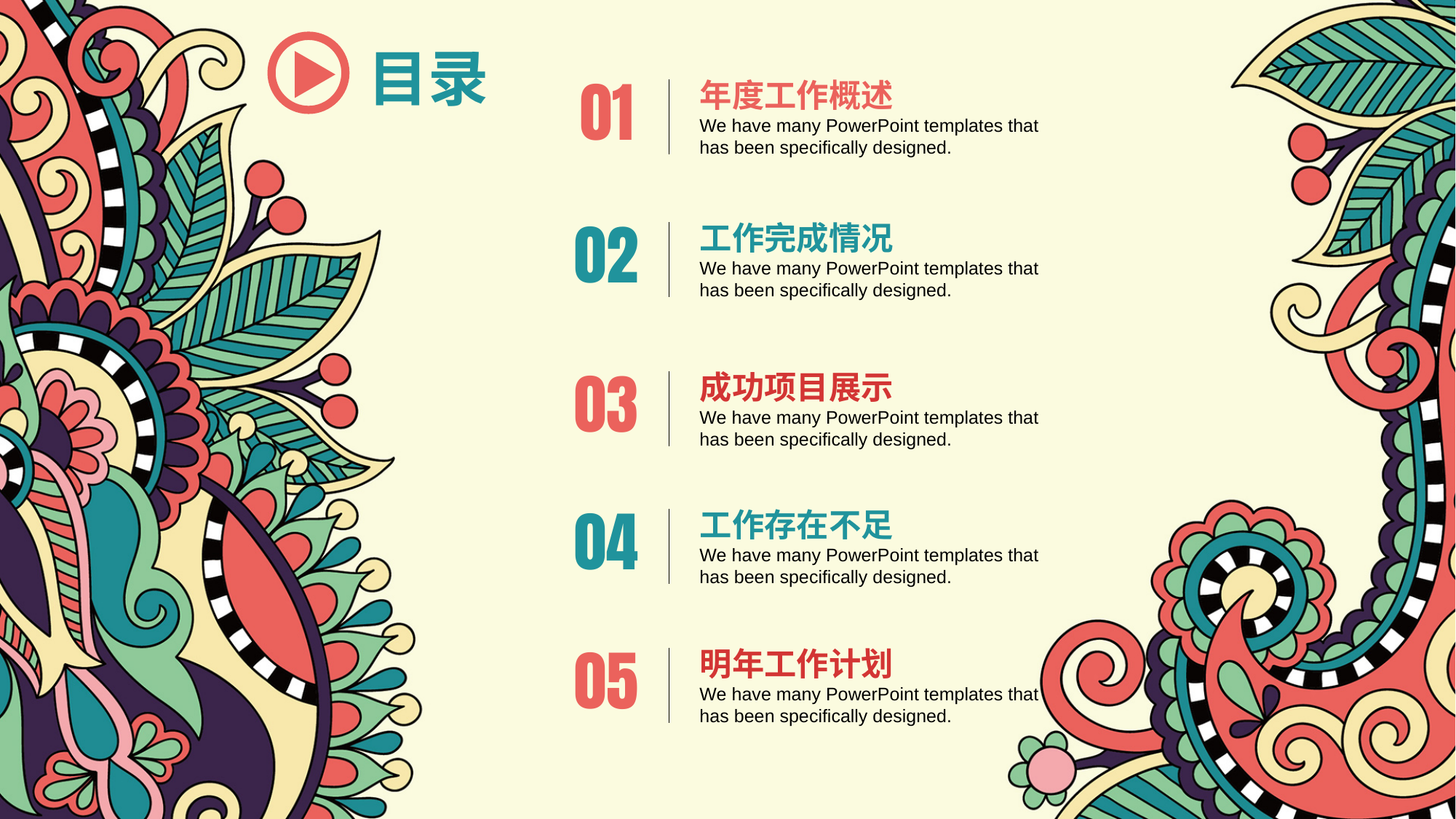

目录
01
年度工作概述
We have many PowerPoint templates that has been specifically designed.
02
工作完成情况
We have many PowerPoint templates that has been specifically designed.
03
成功项目展示
We have many PowerPoint templates that has been specifically designed.
04
工作存在不足
We have many PowerPoint templates that has been specifically designed.
05
明年工作计划
We have many PowerPoint templates that has been specifically designed.